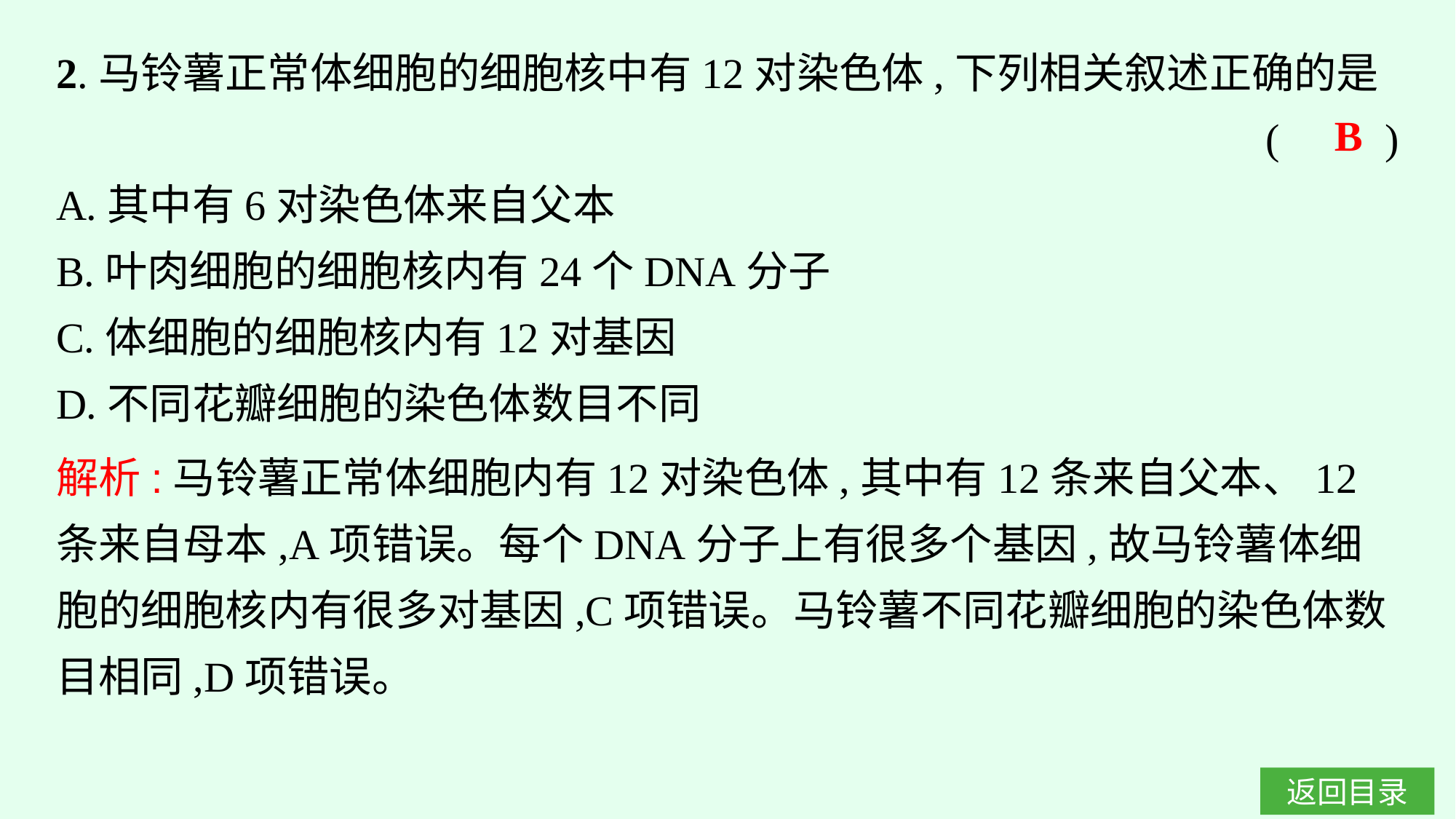

2.马铃薯正常体细胞的细胞核中有12对染色体,下列相关叙述正确的是
(　　)
A.其中有6对染色体来自父本
B.叶肉细胞的细胞核内有24个DNA分子
C.体细胞的细胞核内有12对基因
D.不同花瓣细胞的染色体数目不同
B
解析:马铃薯正常体细胞内有12对染色体,其中有12条来自父本、12条来自母本,A项错误。每个DNA分子上有很多个基因,故马铃薯体细胞的细胞核内有很多对基因,C项错误。马铃薯不同花瓣细胞的染色体数目相同,D项错误。